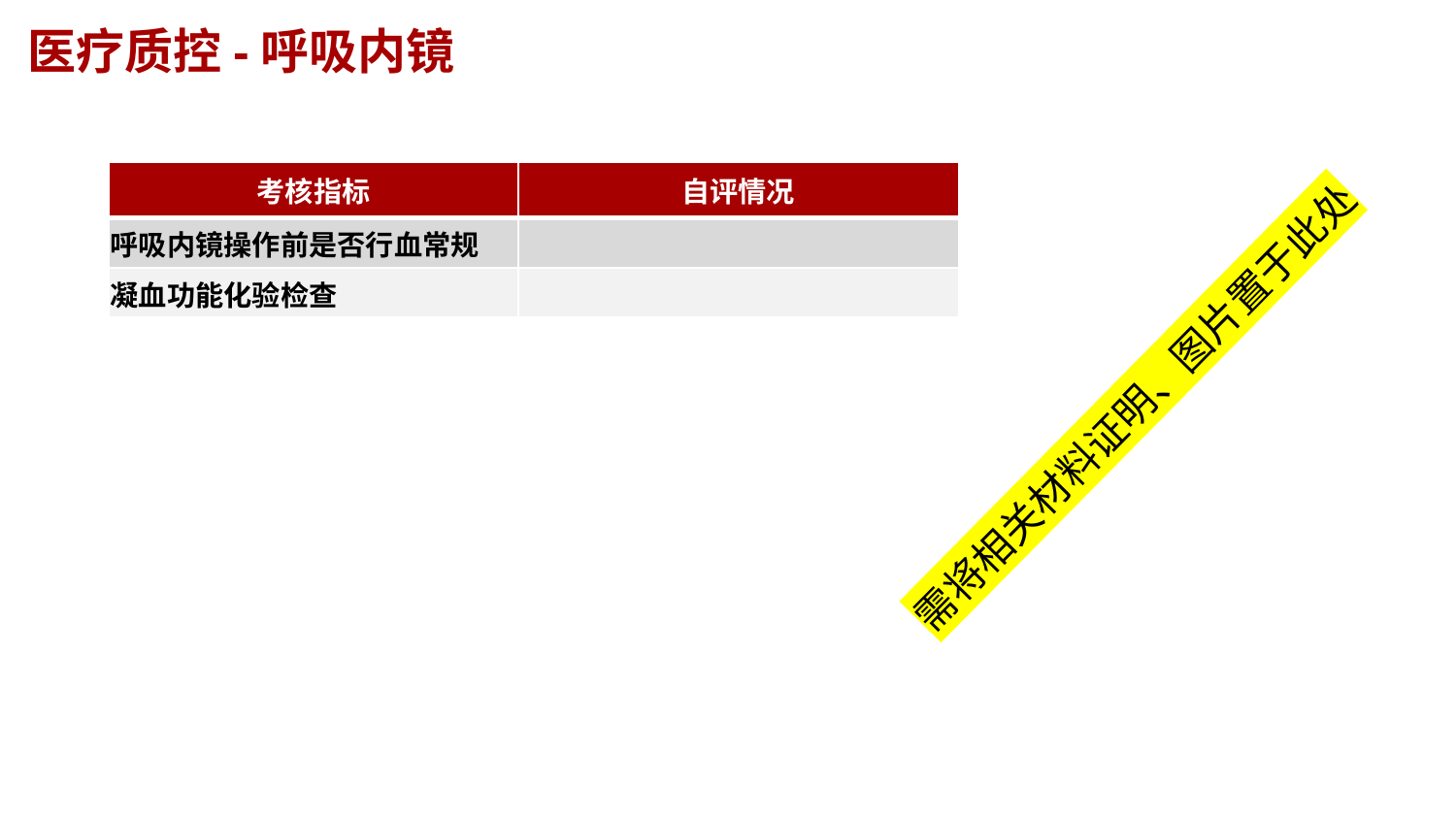

医疗质控-呼吸内镜
| 考核指标 | 自评情况 |
| --- | --- |
| 呼吸内镜操作前是否行血常规 |  |
| 凝血功能化验检查 |  |
需将相关材料证明、图片置于此处